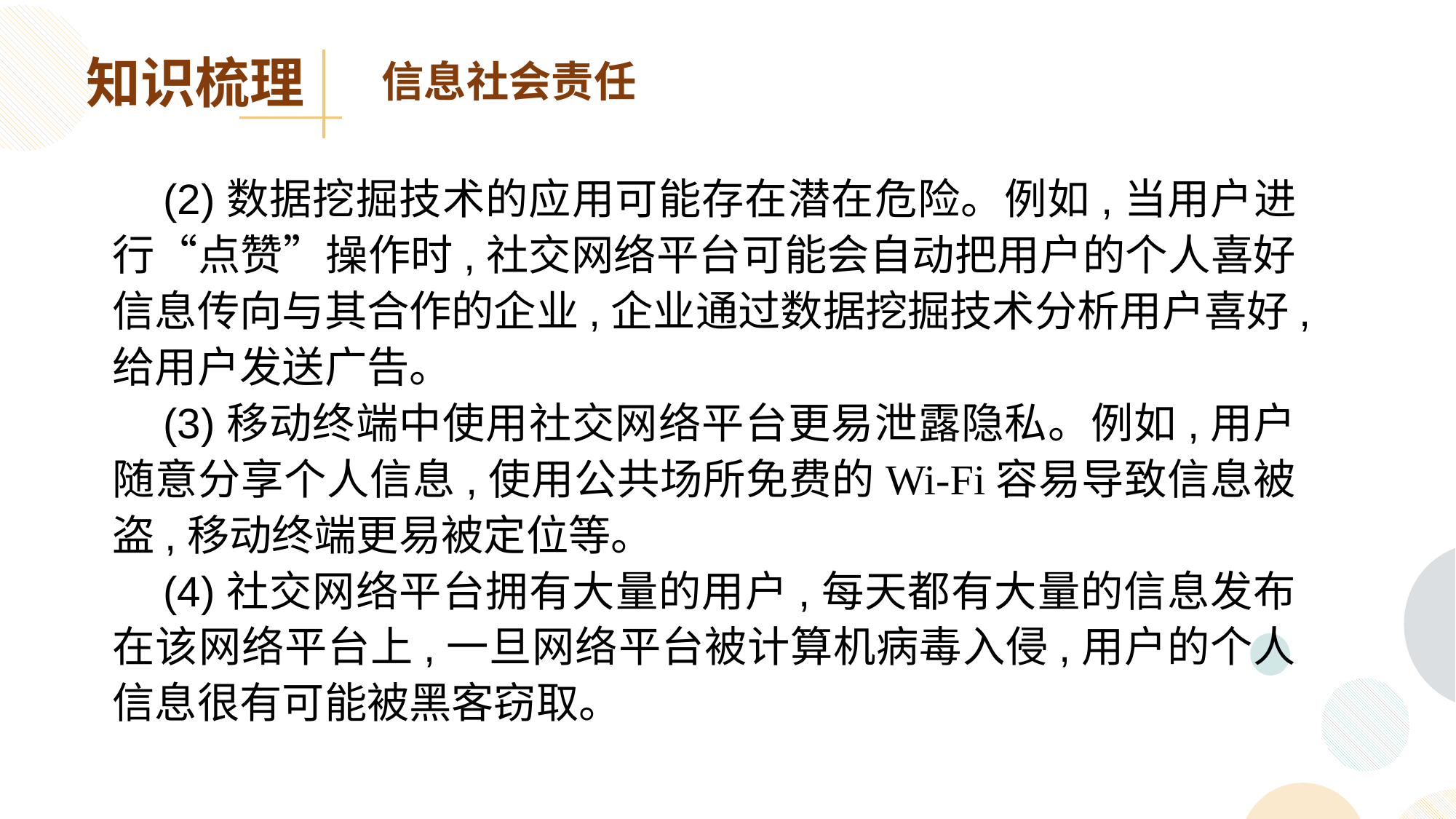

知识梳理
信息社会责任
    (2)数据挖掘技术的应用可能存在潜在危险。例如,当用户进行“点赞”操作时,社交网络平台可能会自动把用户的个人喜好信息传向与其合作的企业,企业通过数据挖掘技术分析用户喜好,给用户发送广告。
    (3)移动终端中使用社交网络平台更易泄露隐私。例如,用户随意分享个人信息,使用公共场所免费的Wi-Fi容易导致信息被盗,移动终端更易被定位等。
    (4)社交网络平台拥有大量的用户,每天都有大量的信息发布在该网络平台上,一旦网络平台被计算机病毒入侵,用户的个人信息很有可能被黑客窃取。